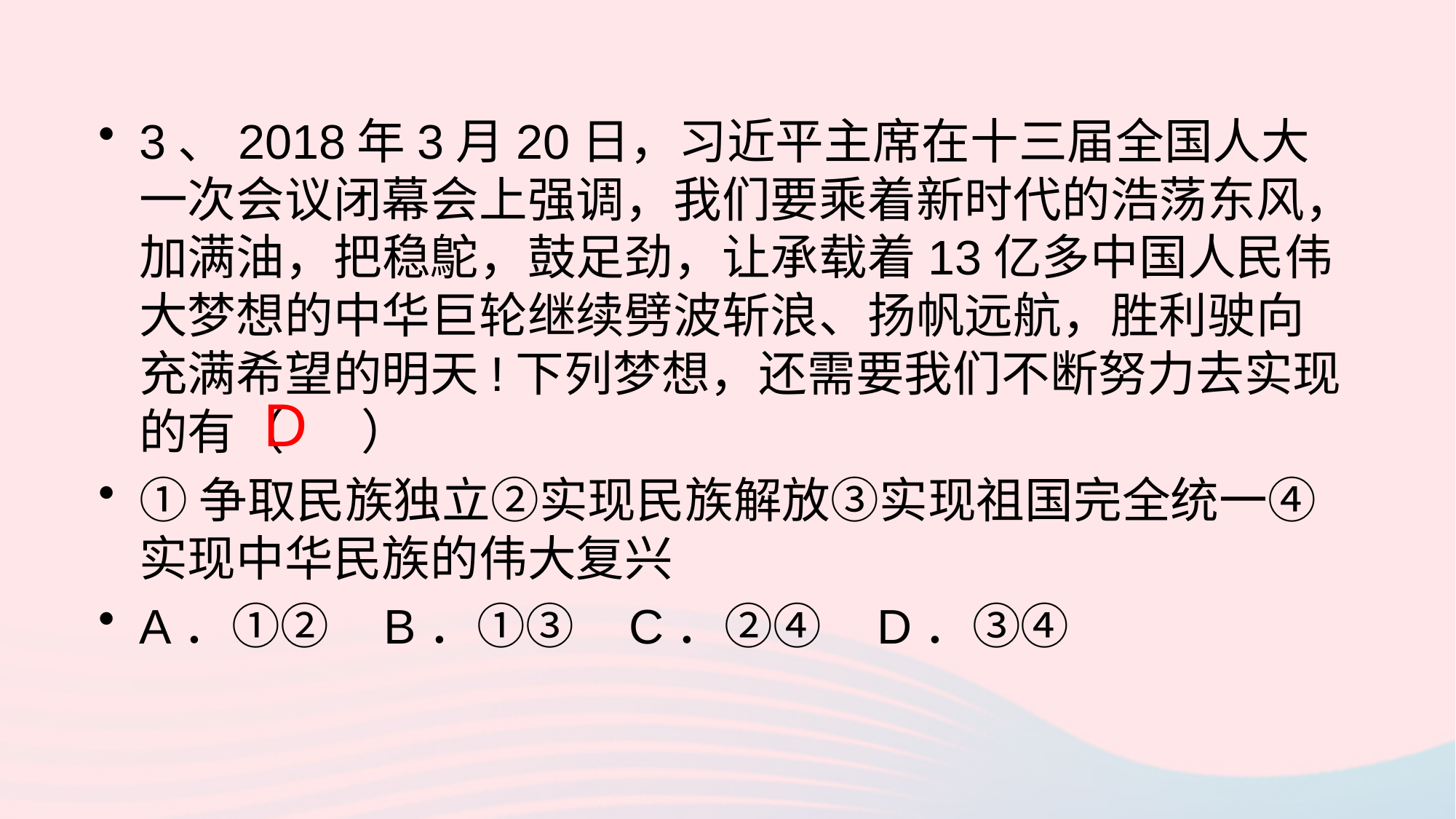

3、2018年3月20日，习近平主席在十三届全国人大一次会议闭幕会上强调，我们要乘着新时代的浩荡东风，加满油，把稳鴕，鼓足劲，让承载着13亿多中国人民伟大梦想的中华巨轮继续劈波斩浪、扬帆远航，胜利驶向充满希望的明天!下列梦想，还需要我们不断努力去实现的有（       ）
①争取民族独立②实现民族解放③实现祖国完全统一④实现中华民族的伟大复兴
A．①②    B．①③    C．②④    D．③④
D